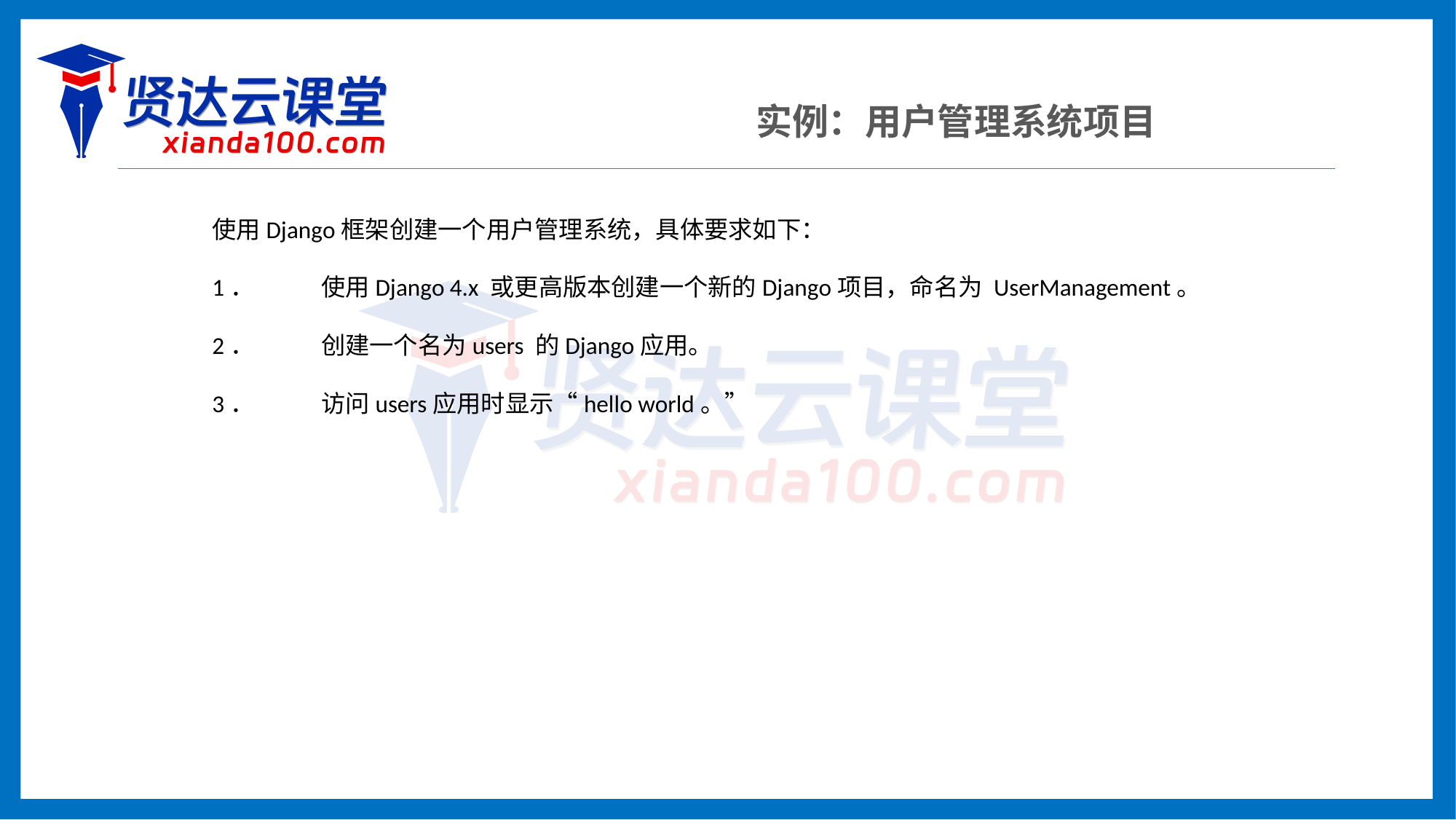

实例：用户管理系统项目
使用Django框架创建一个用户管理系统，具体要求如下：
1．	使用Django 4.x 或更高版本创建一个新的Django项目，命名为 UserManagement。
2．	创建一个名为users 的Django应用。
3．	访问users应用时显示“hello world。”